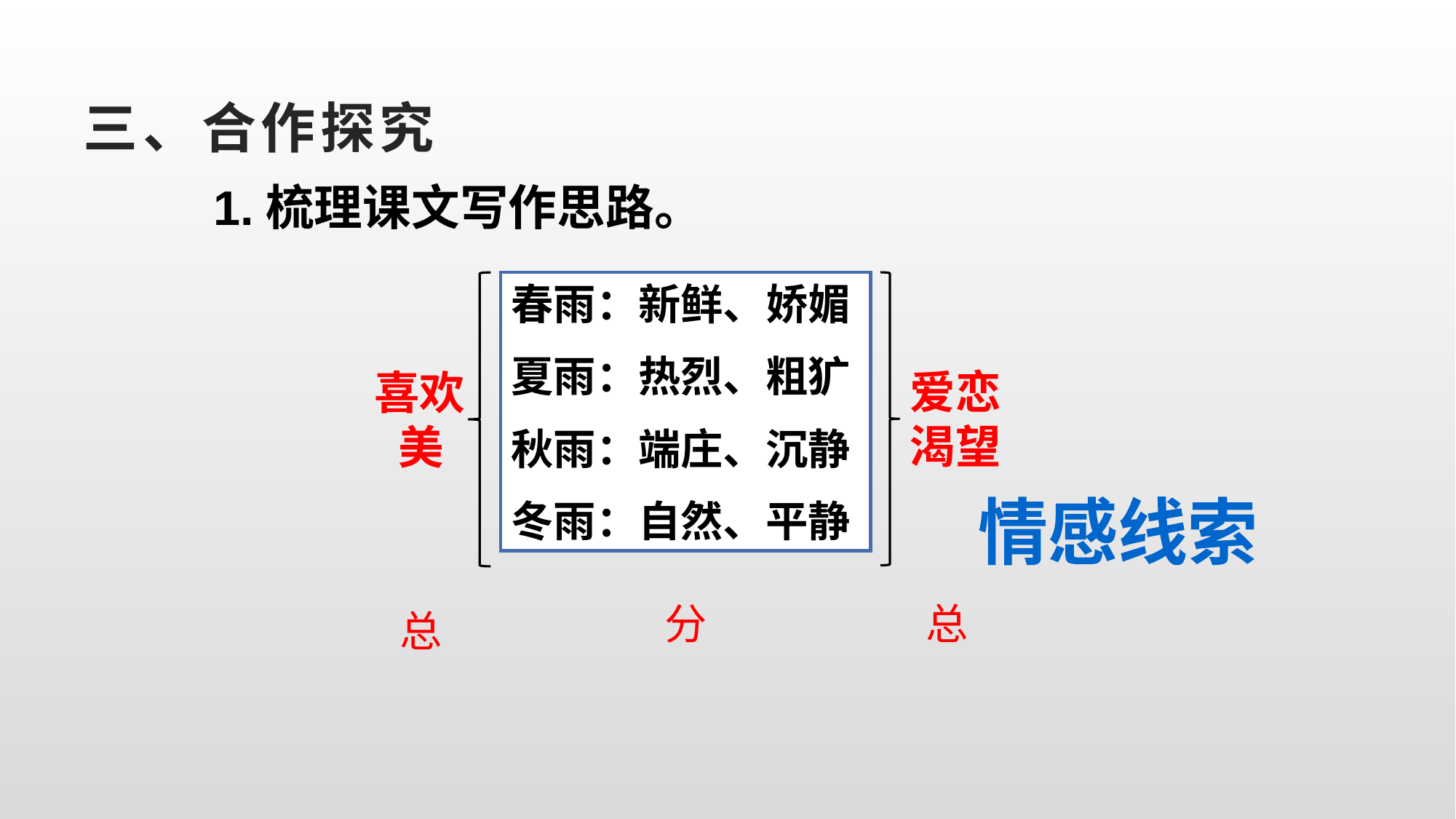

三、合作探究
1.梳理课文写作思路。

春雨：新鲜、娇媚
夏雨：热烈、粗犷
秋雨：端庄、沉静
冬雨：自然、平静

爱恋
渴望
喜欢
美
情感线索
分
总
总